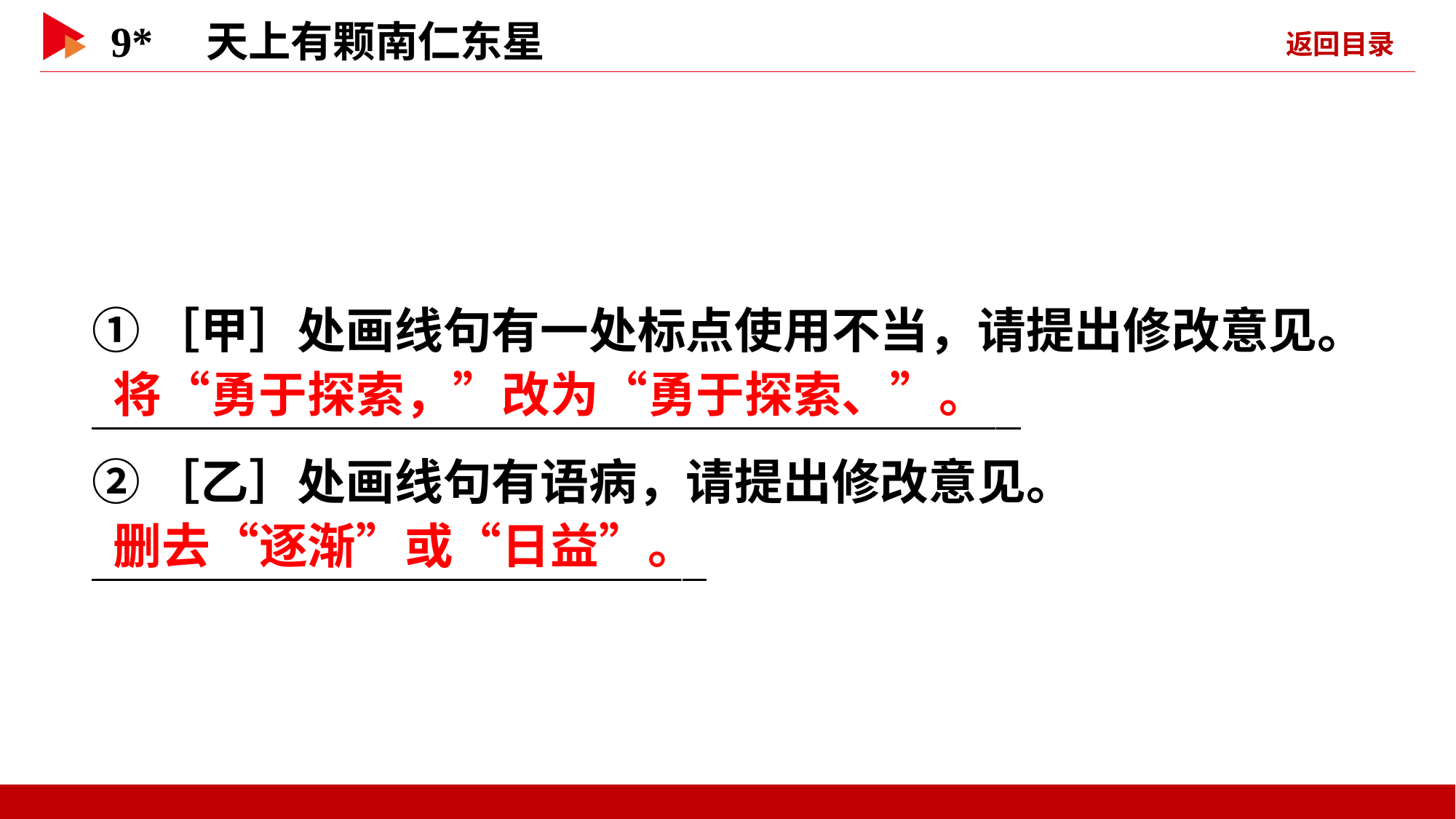

①［甲］处画线句有一处标点使用不当，请提出修改意见。
                                                                     _
②［乙］处画线句有语病，请提出修改意见。
                                             _
 将“勇于探索，”改为“勇于探索、”。
 删去“逐渐”或“日益”。